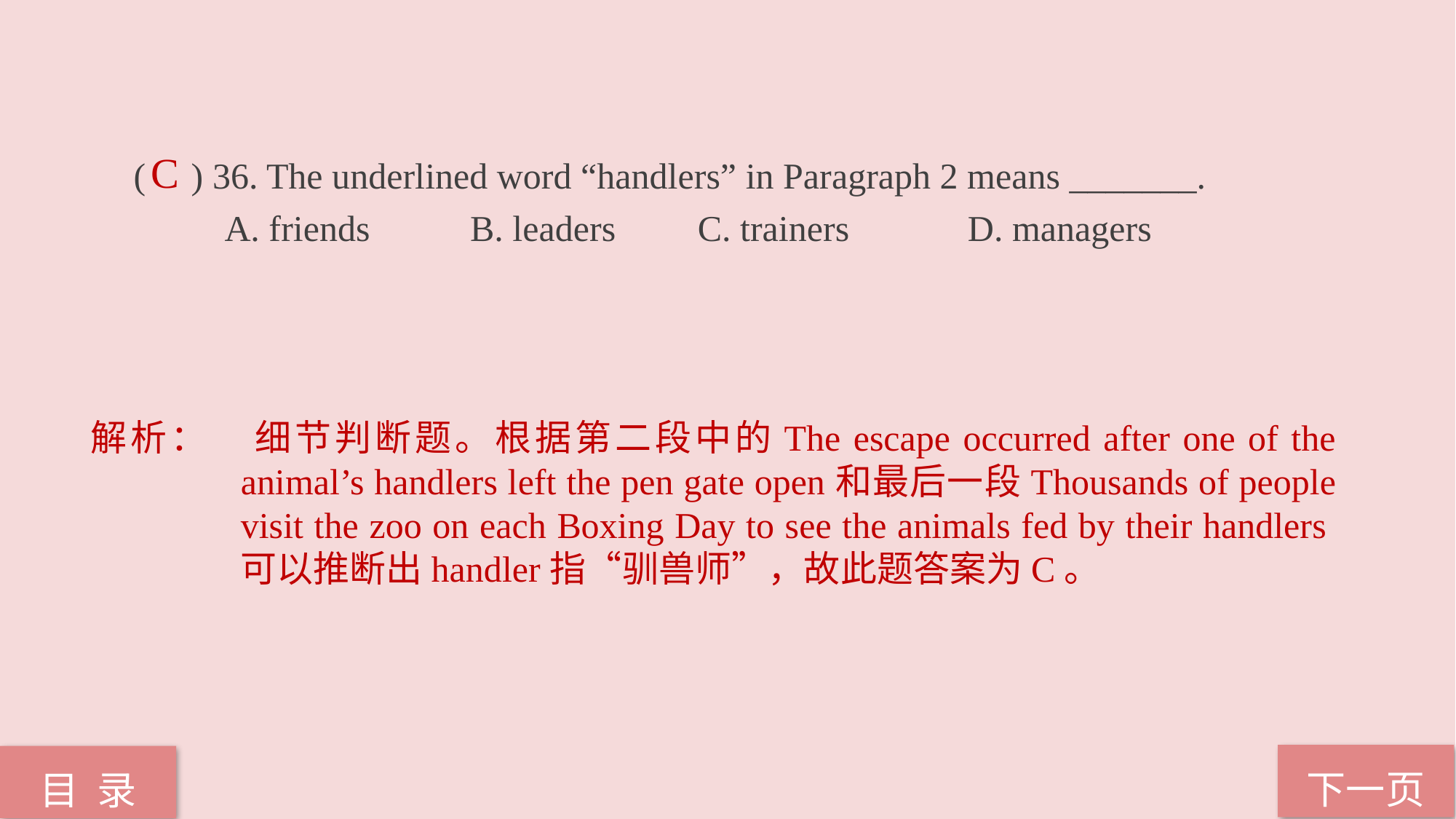

(     ) 36. The underlined word “handlers” in Paragraph 2 means _______.
          A. friends           B. leaders         C. trainers             D. managers
C
解析：	细节判断题。根据第二段中的The escape occurred after one of the animal’s handlers left the pen gate open和最后一段Thousands of people visit the zoo on each Boxing Day to see the animals fed by their handlers可以推断出handler指“驯兽师”，故此题答案为C。